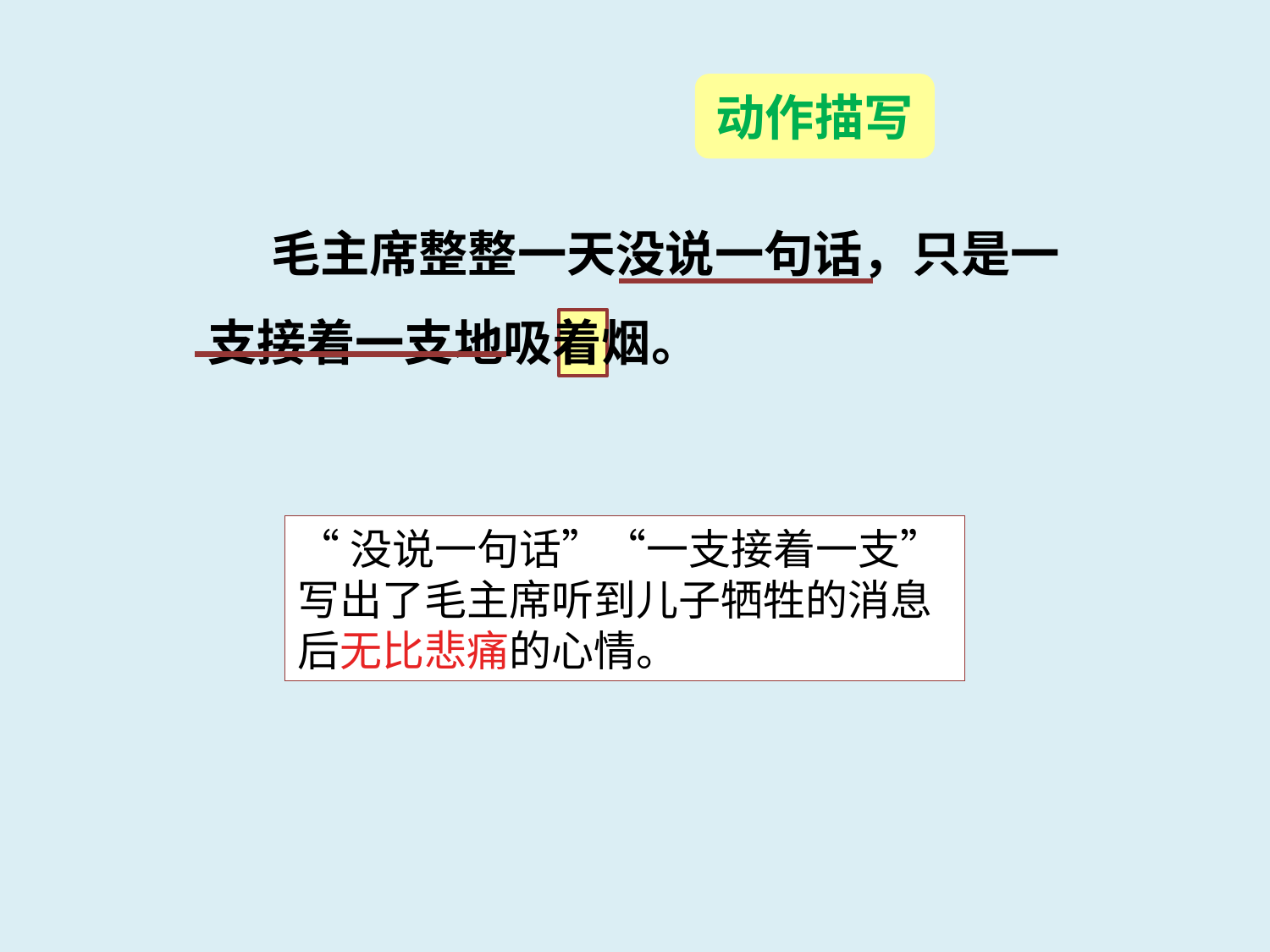

动作描写
毛主席整整一天没说一句话，只是一支接着一支地吸着烟。

“没说一句话”“一支接着一支”写出了毛主席听到儿子牺牲的消息后无比悲痛的心情。